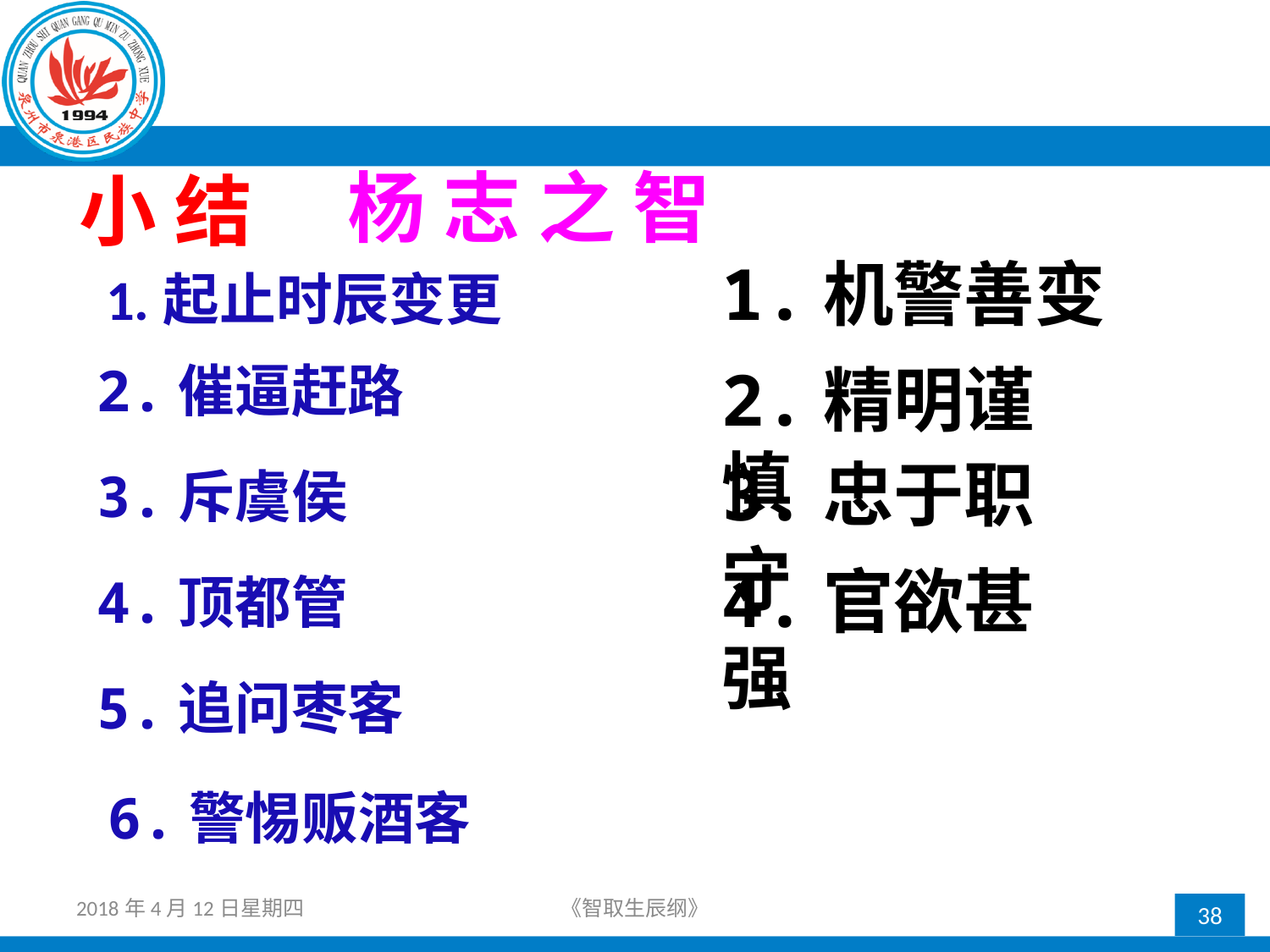

# 杨 志 之 智
小 结
 1.起止时辰变更
1.机警善变
2.催逼赶路
2.精明谨慎

3.忠于职守
3.斥虞侯
4.顶都管
4.官欲甚强
5.追问枣客
 6.警惕贩酒客
2018年4月12日星期四
《智取生辰纲》